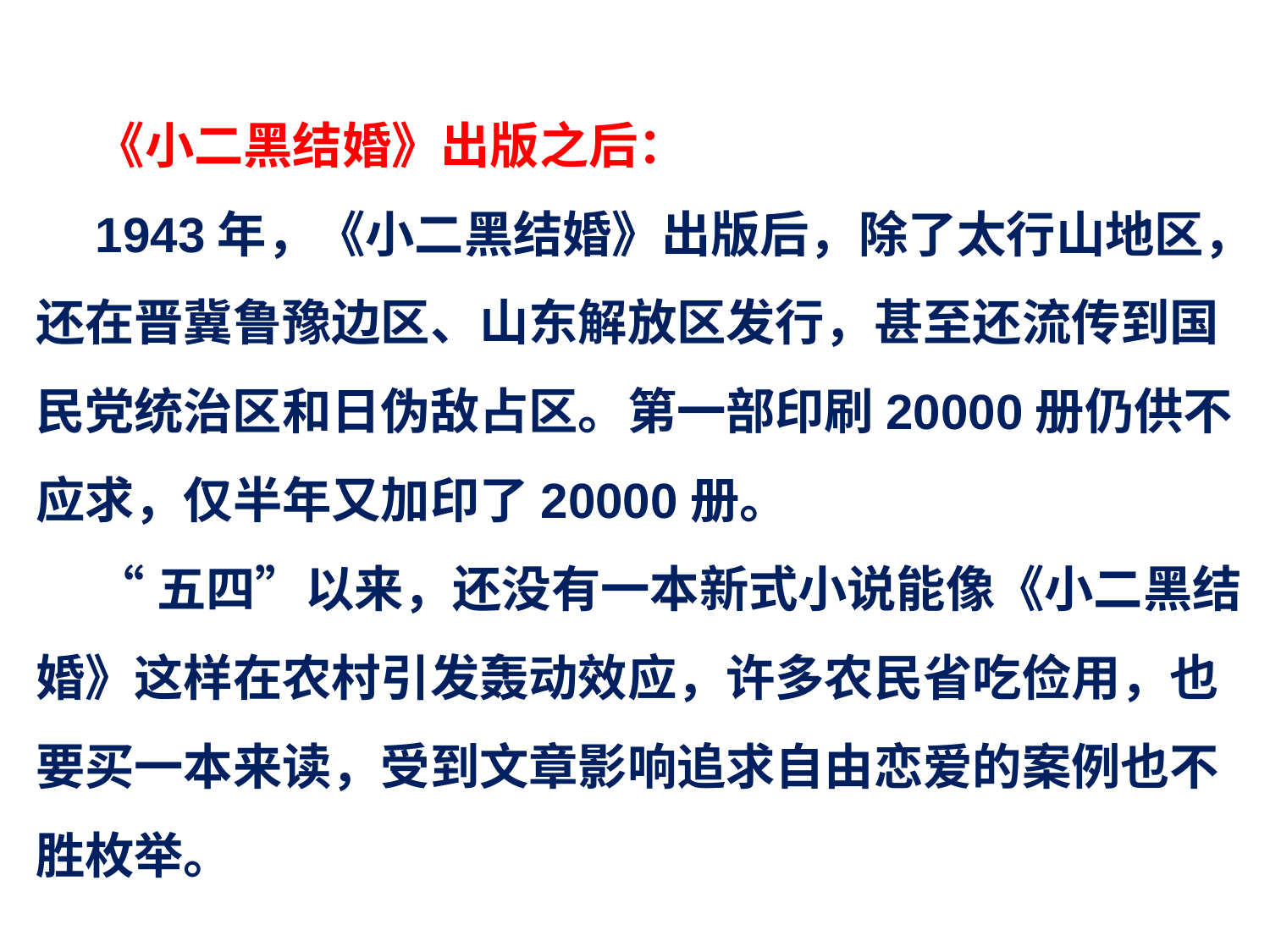

《小二黑结婚》出版之后：
1943年，《小二黑结婚》出版后，除了太行山地区，还在晋冀鲁豫边区、山东解放区发行，甚至还流传到国民党统治区和日伪敌占区。第一部印刷20000册仍供不应求，仅半年又加印了20000册。
“五四”以来，还没有一本新式小说能像《小二黑结婚》这样在农村引发轰动效应，许多农民省吃俭用，也要买一本来读，受到文章影响追求自由恋爱的案例也不胜枚举。